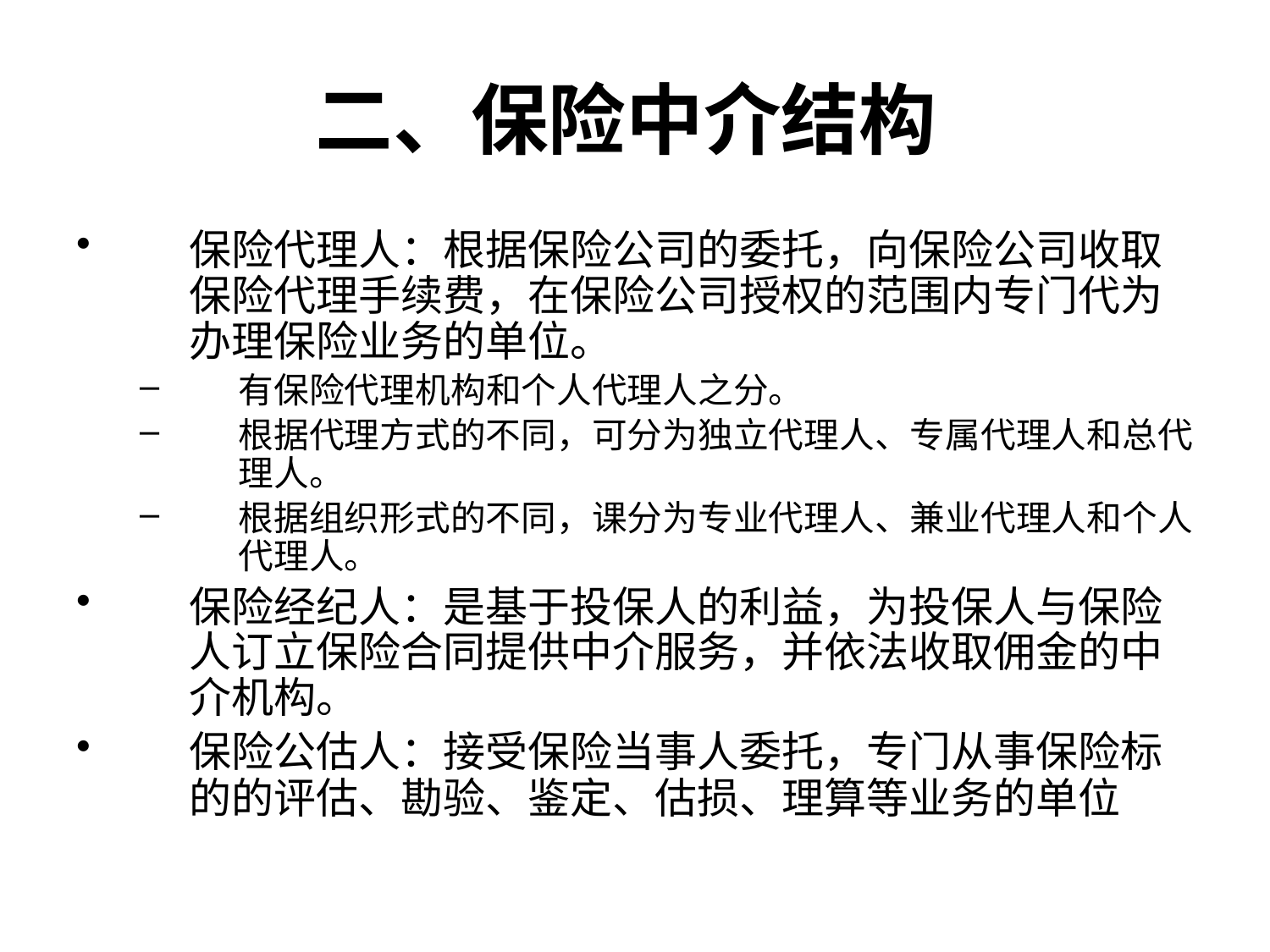

# 二、保险中介结构
保险代理人：根据保险公司的委托，向保险公司收取保险代理手续费，在保险公司授权的范围内专门代为办理保险业务的单位。
有保险代理机构和个人代理人之分。
根据代理方式的不同，可分为独立代理人、专属代理人和总代理人。
根据组织形式的不同，课分为专业代理人、兼业代理人和个人代理人。
保险经纪人：是基于投保人的利益，为投保人与保险人订立保险合同提供中介服务，并依法收取佣金的中介机构。
保险公估人：接受保险当事人委托，专门从事保险标的的评估、勘验、鉴定、估损、理算等业务的单位